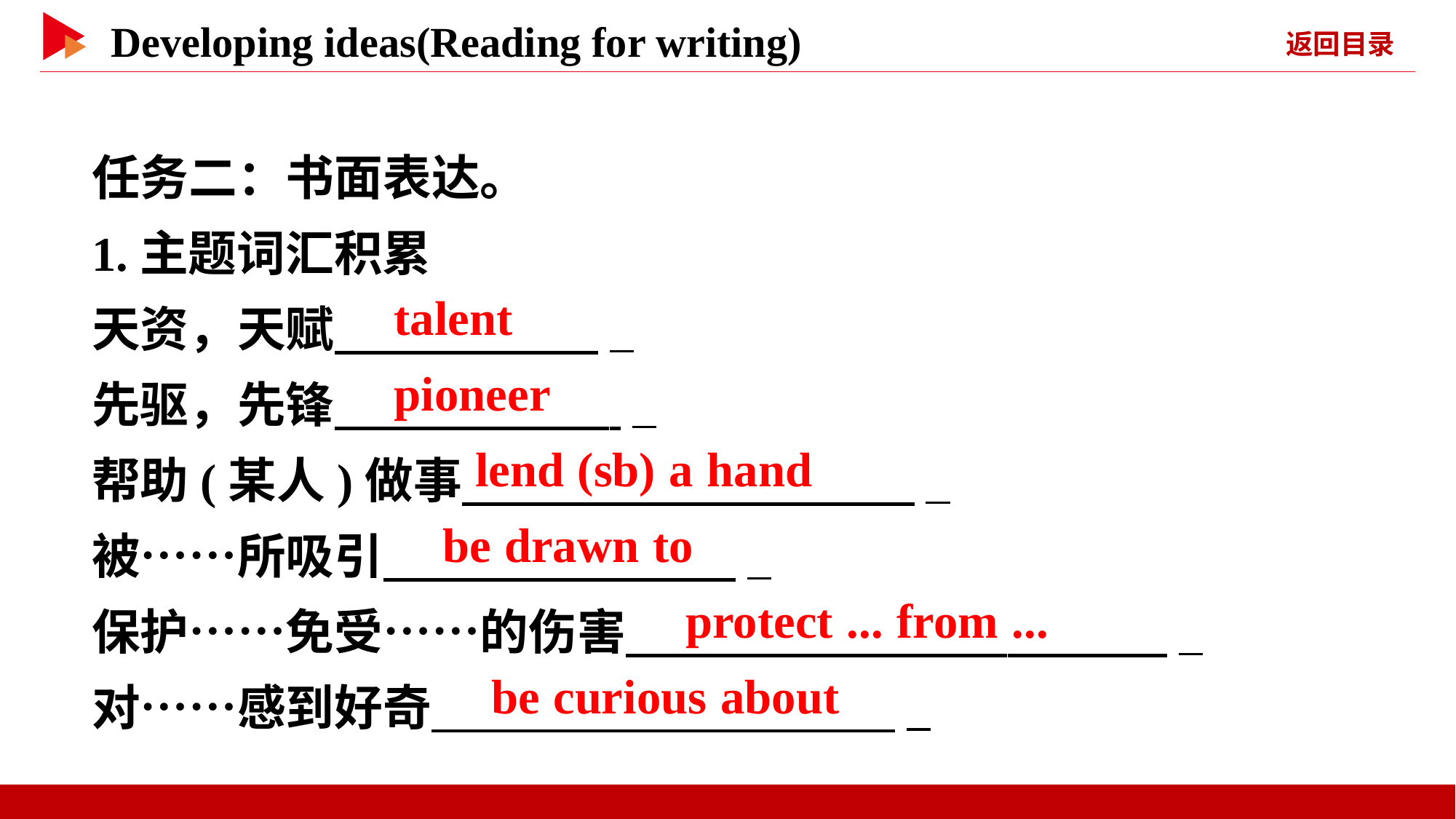

任务二：书面表达。
1.主题词汇积累
天资，天赋　            　   _
先驱，先锋　              　   _
帮助(某人)做事　                             　   _
被……所吸引　                    　   _
保护……免受……的伤害　                                     　   _
对……感到好奇　                              　   _
　talent
　pioneer
　lend (sb) a hand
　be drawn to
　protect ... from ...
　be curious about